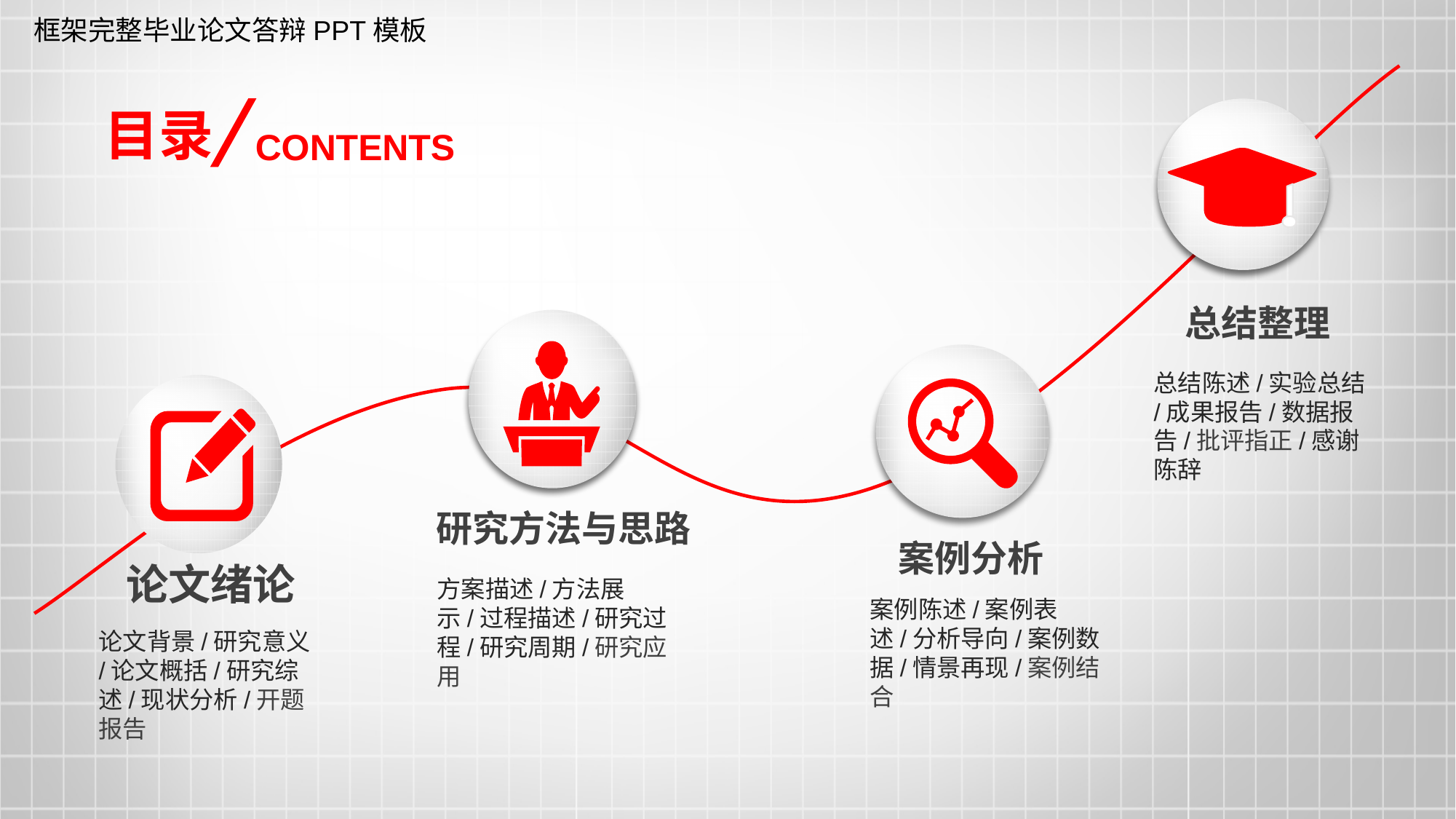

框架完整毕业论文答辩PPT模板

目录

CONTENTS

 总结整理
总结陈述/实验总结/成果报告/数据报告/批评指正/感谢陈辞

 研究方法与思路
方案描述/方法展示/过程描述/研究过程/研究周期/研究应用
 案例分析
案例陈述/案例表述/分析导向/案例数据/情景再现/案例结合
 论文绪论
论文背景/研究意义/论文概括/研究综述/现状分析/开题报告